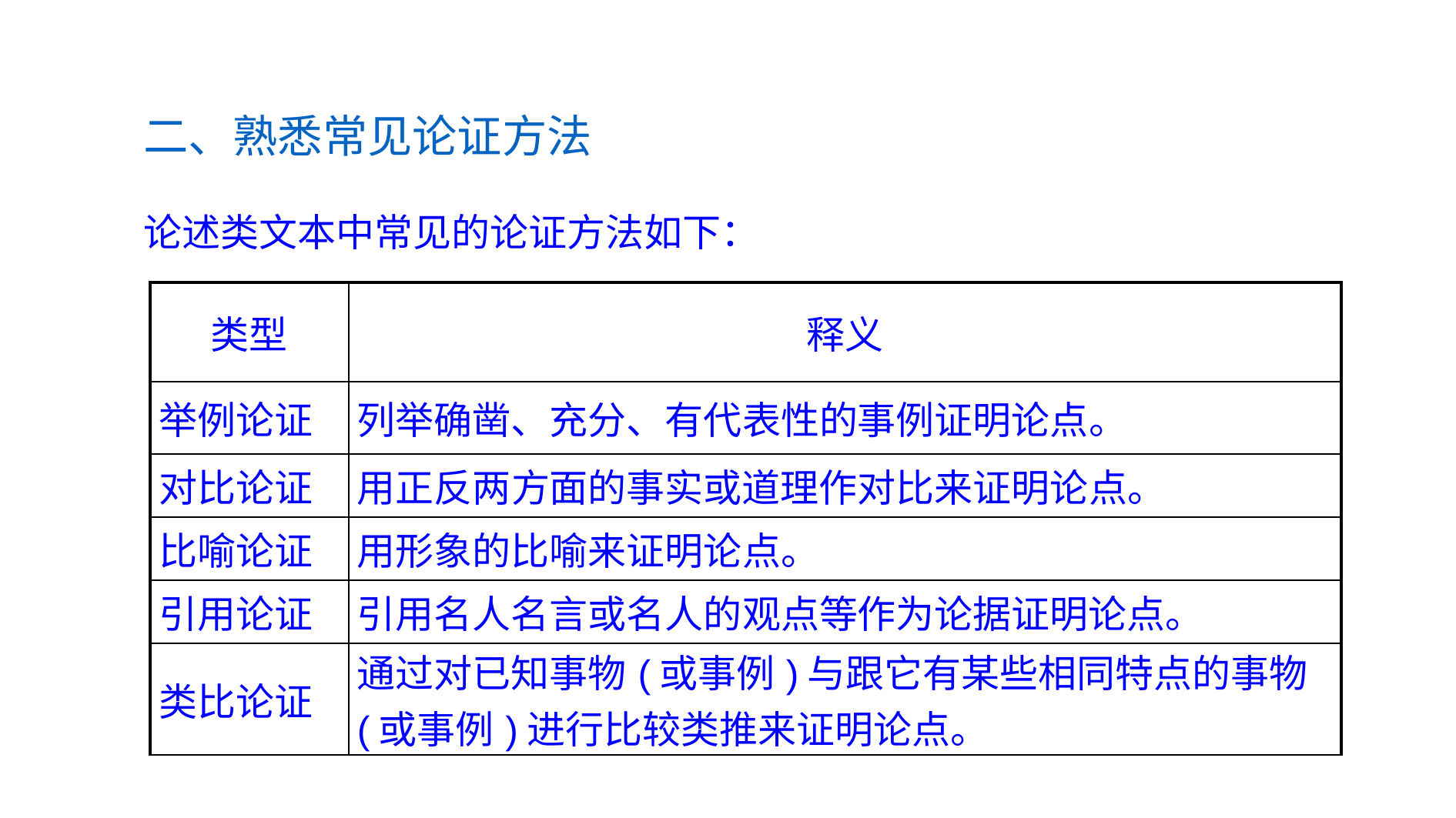

二、熟悉常见论证方法

论述类文本中常见的论证方法如下：
| 类型 | 释义 |
| --- | --- |
| 举例论证 | 列举确凿、充分、有代表性的事例证明论点。 |
| 对比论证 | 用正反两方面的事实或道理作对比来证明论点。 |
| 比喻论证 | 用形象的比喻来证明论点。 |
| 引用论证 | 引用名人名言或名人的观点等作为论据证明论点。 |
| 类比论证 | 通过对已知事物(或事例)与跟它有某些相同特点的事物(或事例)进行比较类推来证明论点。 |